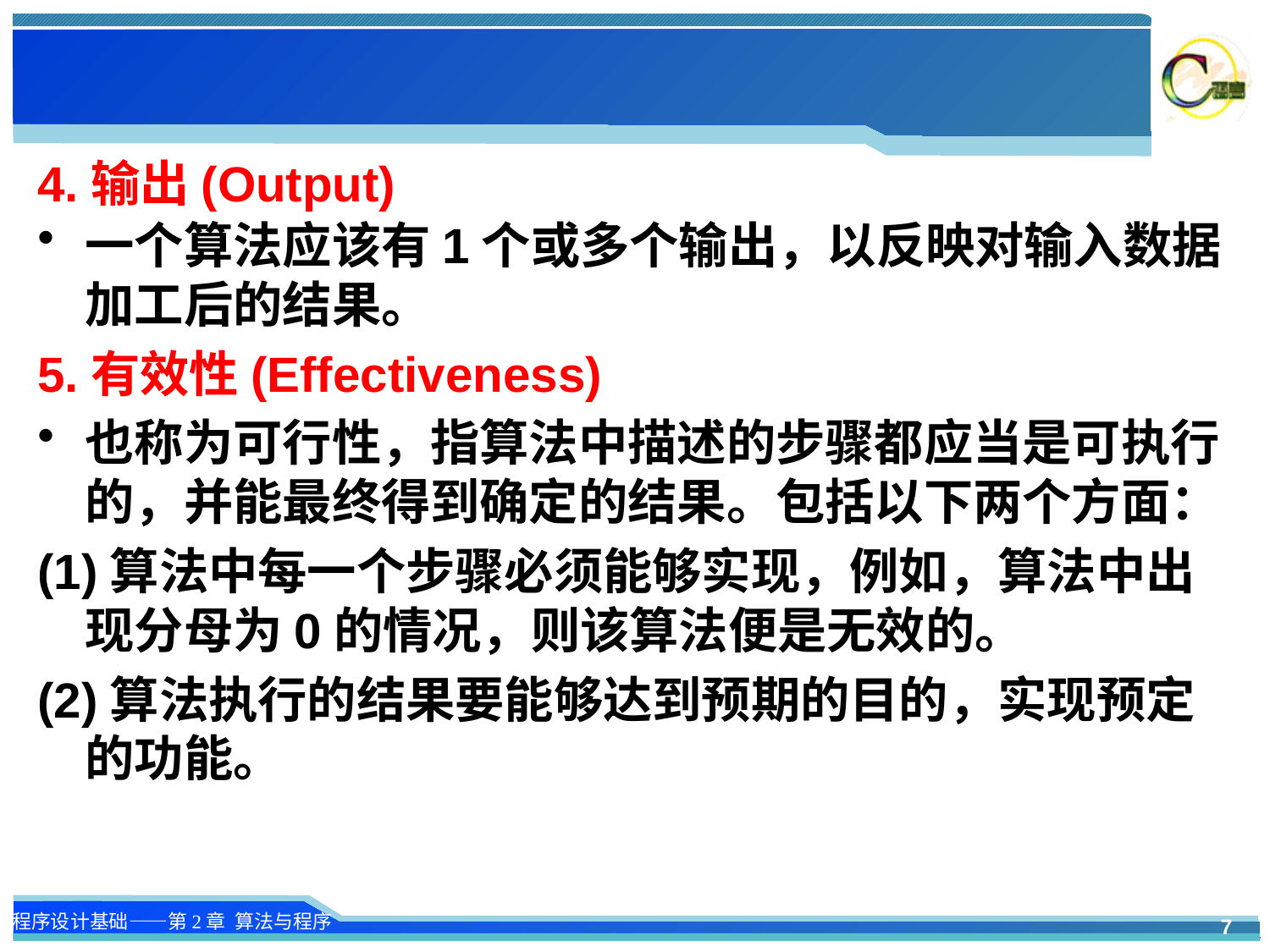

#
4.输出(Output)
一个算法应该有1个或多个输出，以反映对输入数据加工后的结果。
5.有效性(Effectiveness)
也称为可行性，指算法中描述的步骤都应当是可执行的，并能最终得到确定的结果。包括以下两个方面：
(1)算法中每一个步骤必须能够实现，例如，算法中出现分母为0的情况，则该算法便是无效的。
(2)算法执行的结果要能够达到预期的目的，实现预定的功能。
7